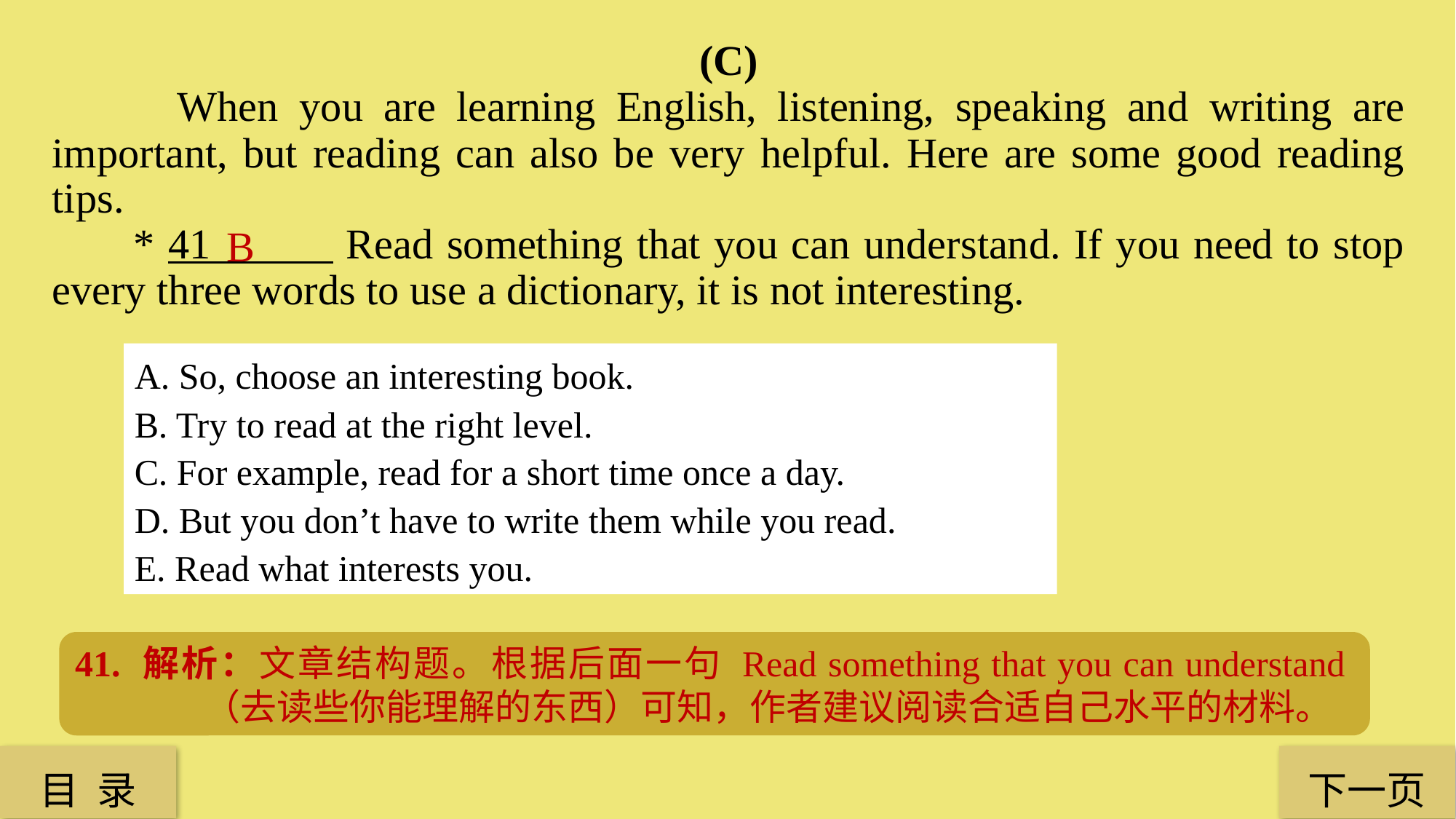

(C)
      When you are learning English, listening, speaking and writing are important, but reading can also be very helpful. Here are some good reading tips.
      * 41          Read something that you can understand. If you need to stop every three words to use a dictionary, it is not interesting.
B
A. So, choose an interesting book.
B. Try to read at the right level.
C. For example, read for a short time once a day.
D. But you don’t have to write them while you read.
E. Read what interests you.
41. 解析：文章结构题。根据后面一句 Read something that you can understand（去读些你能理解的东西）可知，作者建议阅读合适自己水平的材料。